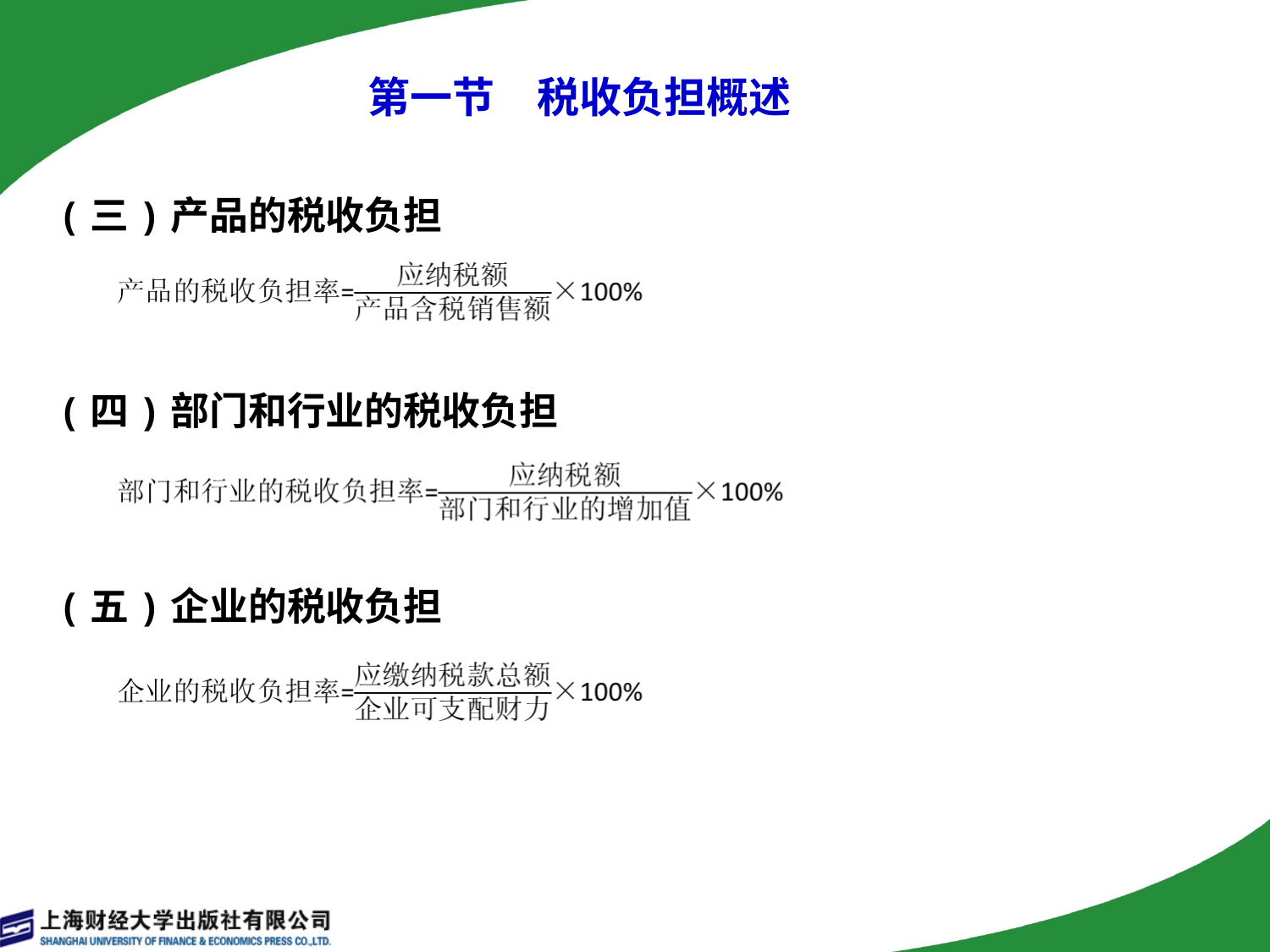

# 第一节　税收负担概述
(三)产品的税收负担

(四)部门和行业的税收负担

(五)企业的税收负担